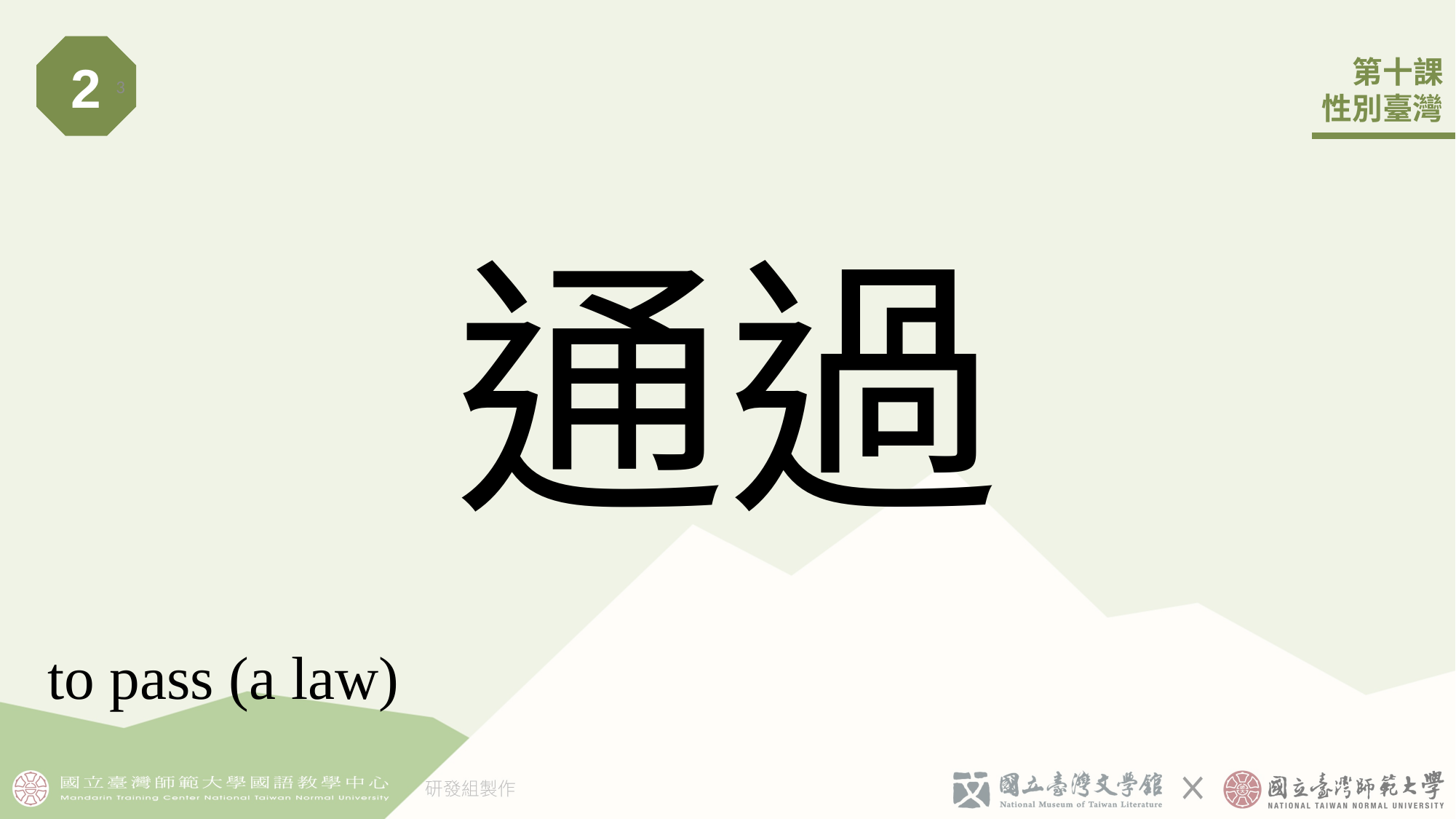

2
3
# 通過
to pass (a law)